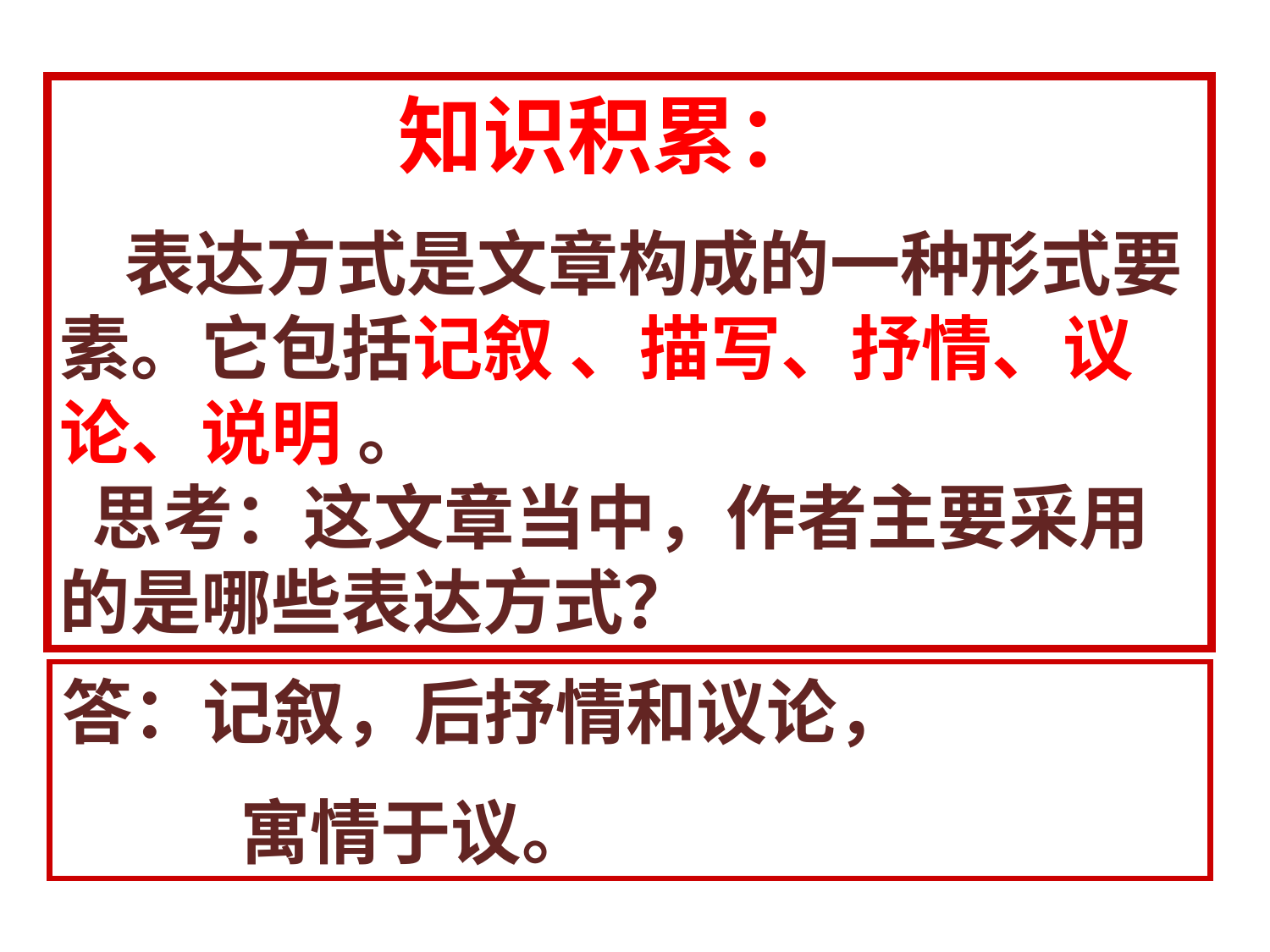

知识积累：
   表达方式是文章构成的一种形式要素。它包括记叙 、描写、抒情、议论、说明 。
  思考：这文章当中，作者主要采用的是哪些表达方式？
答：记叙，后抒情和议论，
          寓情于议。